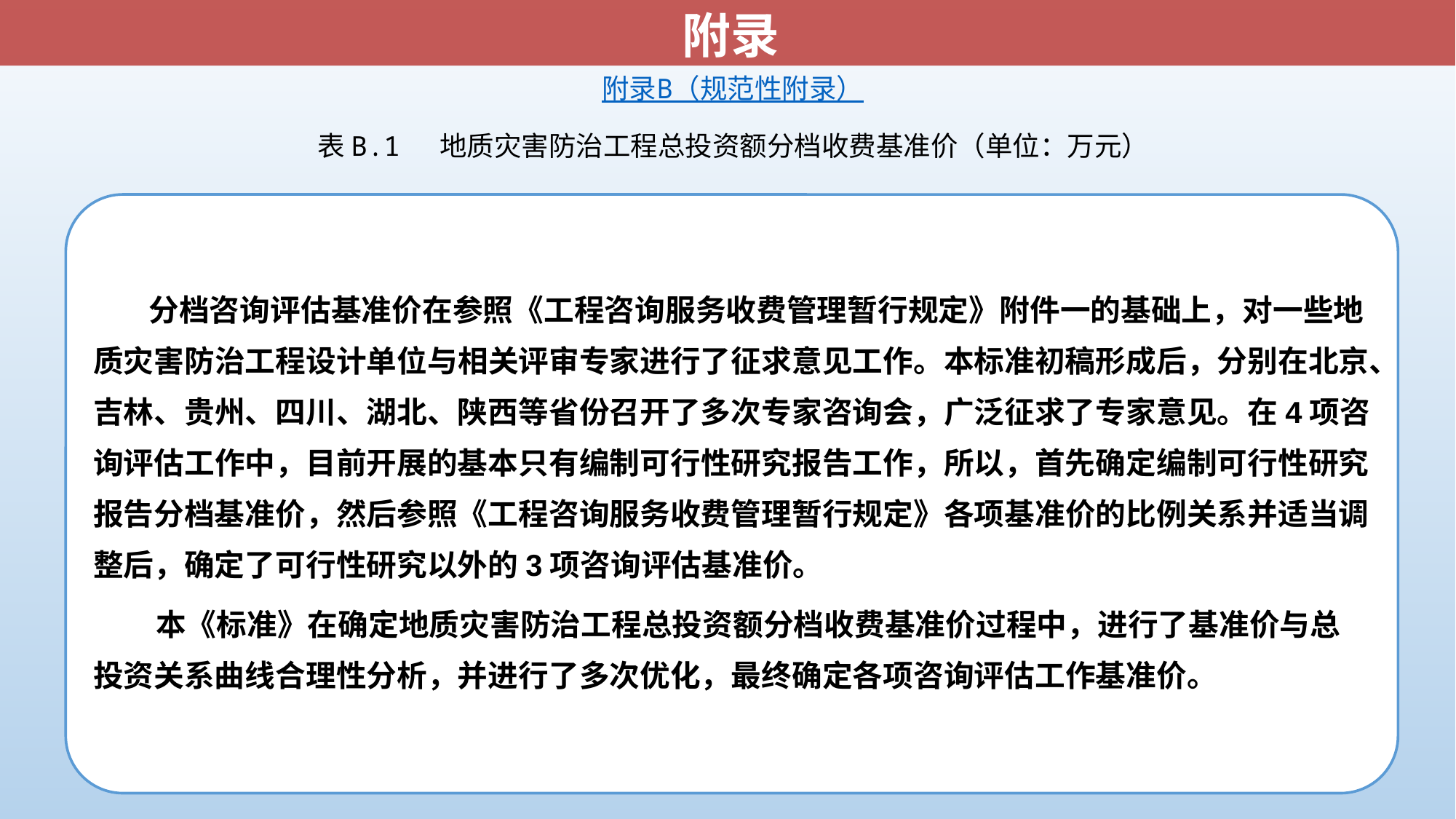

附录
附录B
（规范性附录）
表B.1  地质灾害防治工程总投资额分档收费基准价（单位：万元）

       分档咨询评估基准价在参照《工程咨询服务收费管理暂行规定》附件一的基础上，对一些地质灾害防治工程设计单位与相关评审专家进行了征求意见工作。本标准初稿形成后，分别在北京、吉林、贵州、四川、湖北、陕西等省份召开了多次专家咨询会，广泛征求了专家意见。在4项咨询评估工作中，目前开展的基本只有编制可行性研究报告工作，所以，首先确定编制可行性研究报告分档基准价，然后参照《工程咨询服务收费管理暂行规定》各项基准价的比例关系并适当调整后，确定了可行性研究以外的3项咨询评估基准价。
        本《标准》在确定地质灾害防治工程总投资额分档收费基准价过程中，进行了基准价与总投资关系曲线合理性分析，并进行了多次优化，最终确定各项咨询评估工作基准价。